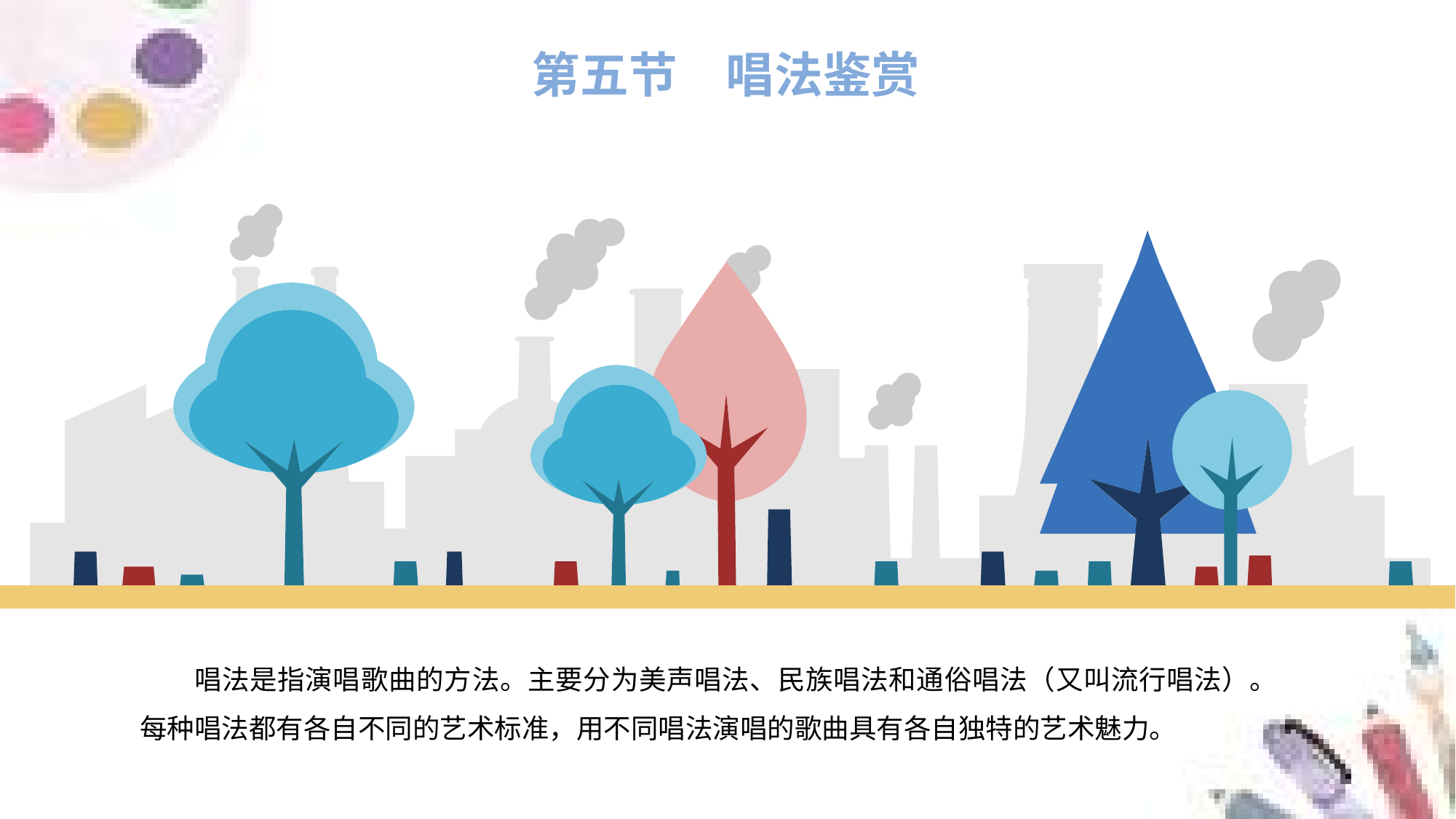

第五节　唱法鉴赏

唱法是指演唱歌曲的方法。主要分为美声唱法、民族唱法和通俗唱法（又叫流行唱法）。每种唱法都有各自不同的艺术标准，用不同唱法演唱的歌曲具有各自独特的艺术魅力。